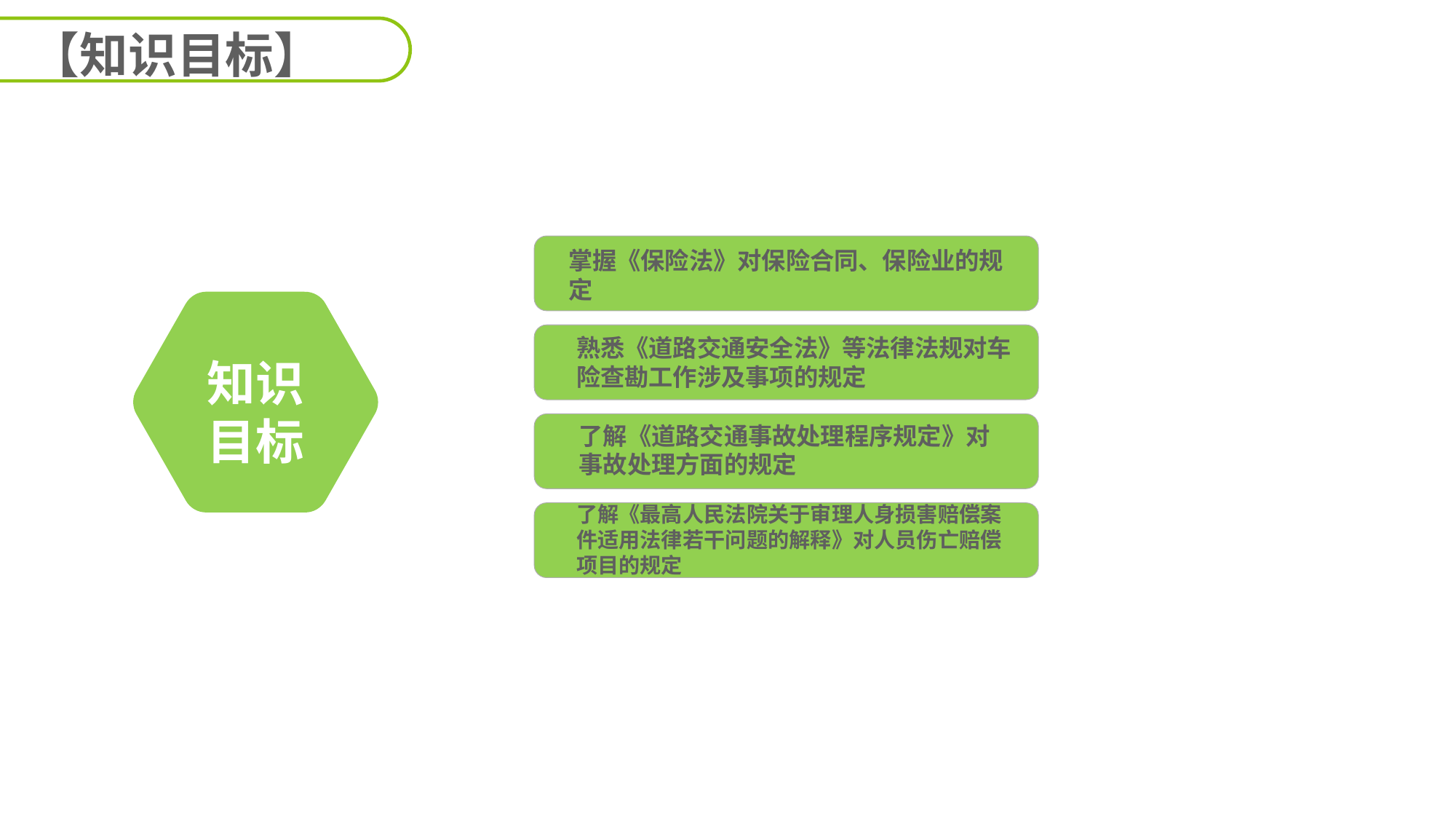

【知识目标】

掌握《保险法》对保险合同、保险业的规定

熟悉《道路交通安全法》等法律法规对车险查勘工作涉及事项的规定
知识
目标

了解《道路交通事故处理程序规定》对事故处理方面的规定
了解《最高人民法院关于审理人身损害赔偿案件适用法律若干问题的解释》对人员伤亡赔偿项目的规定

延迟符